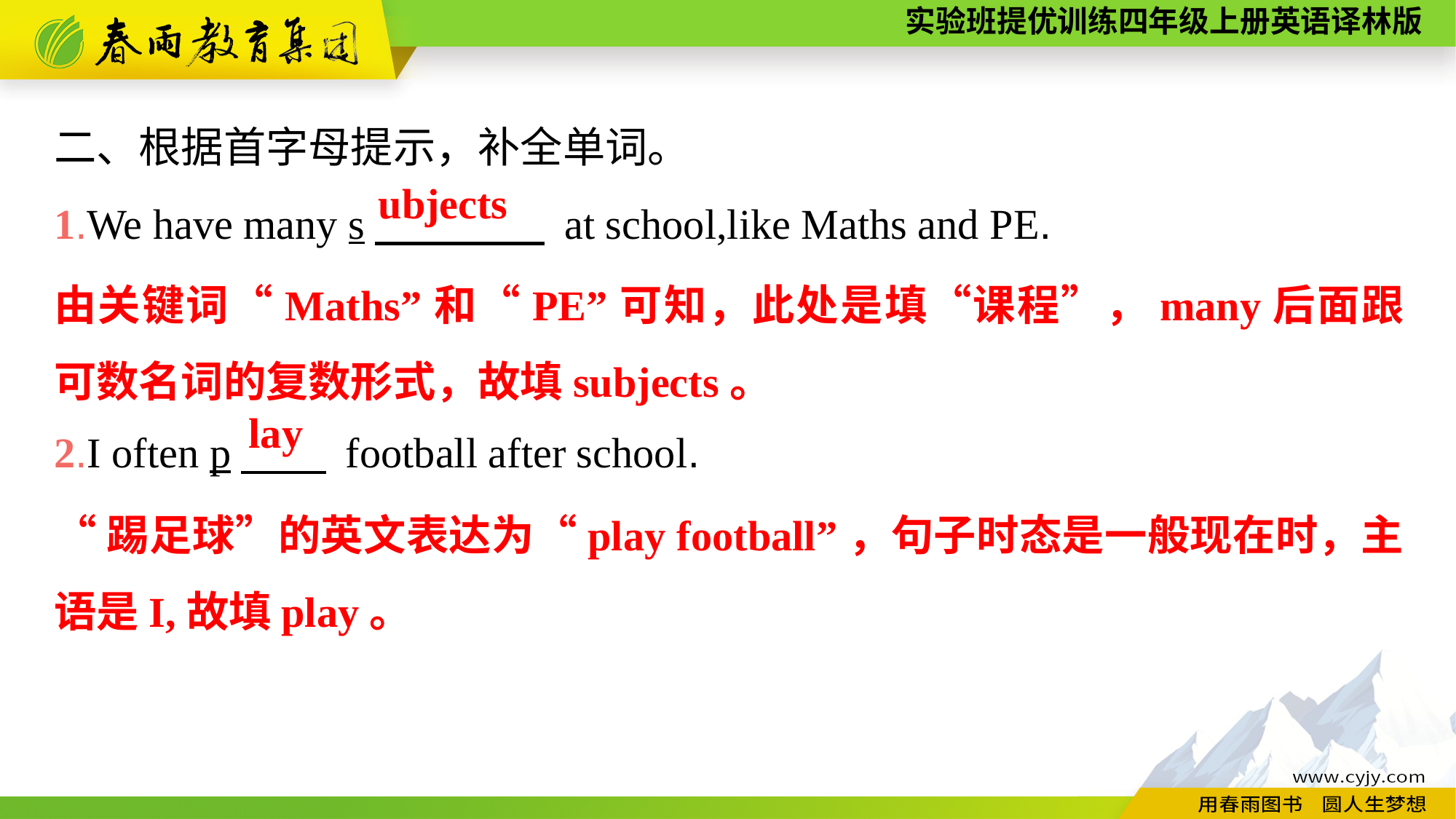

二、根据首字母提示，补全单词。
1.We have many s　　　　 at school,like Maths and PE.

2.I often p　　 football after school.
ubjects
由关键词“Maths”和“PE”可知，此处是填“课程”，many后面跟可数名词的复数形式，故填subjects。
lay
“踢足球”的英文表达为“play football”，句子时态是一般现在时，主语是I,故填play。